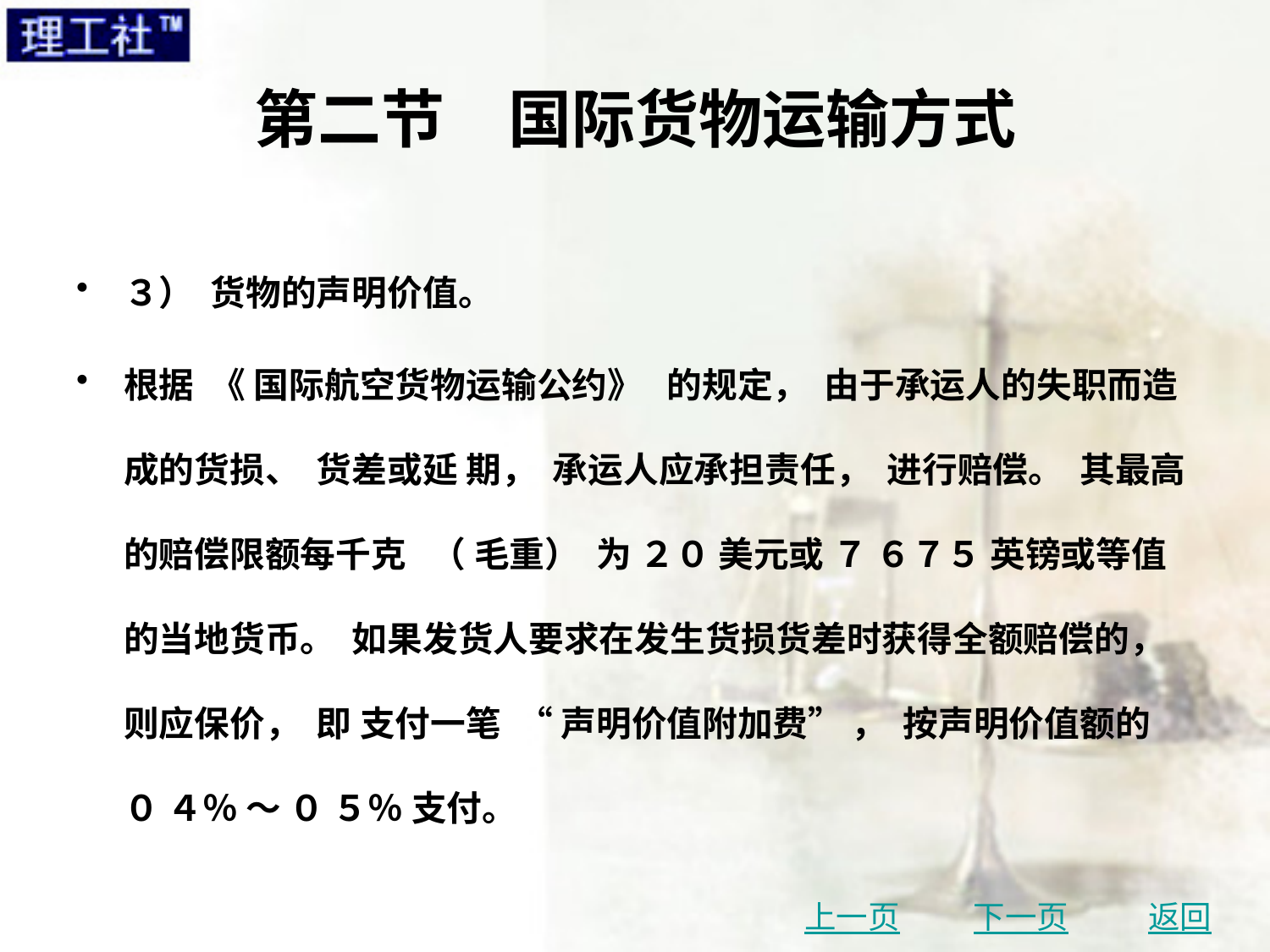

# 第二节　国际货物运输方式
３）  货物的声明价值。
根据  《 国际航空货物运输公约》   的规定，  由于承运人的失职而造成的货损、  货差或延 期，  承运人应承担责任，  进行赔偿。  其最高的赔偿限额每千克   （ 毛重）  为 ２０ 美元或 ７ ６７５ 英镑或等值的当地货币。  如果发货人要求在发生货损货差时获得全额赔偿的，   则应保价，  即 支付一笔  “ 声明价值附加费” ，  按声明价值额的 ０ ４％ ～ ０ ５％ 支付。

上一页
下一页
返回